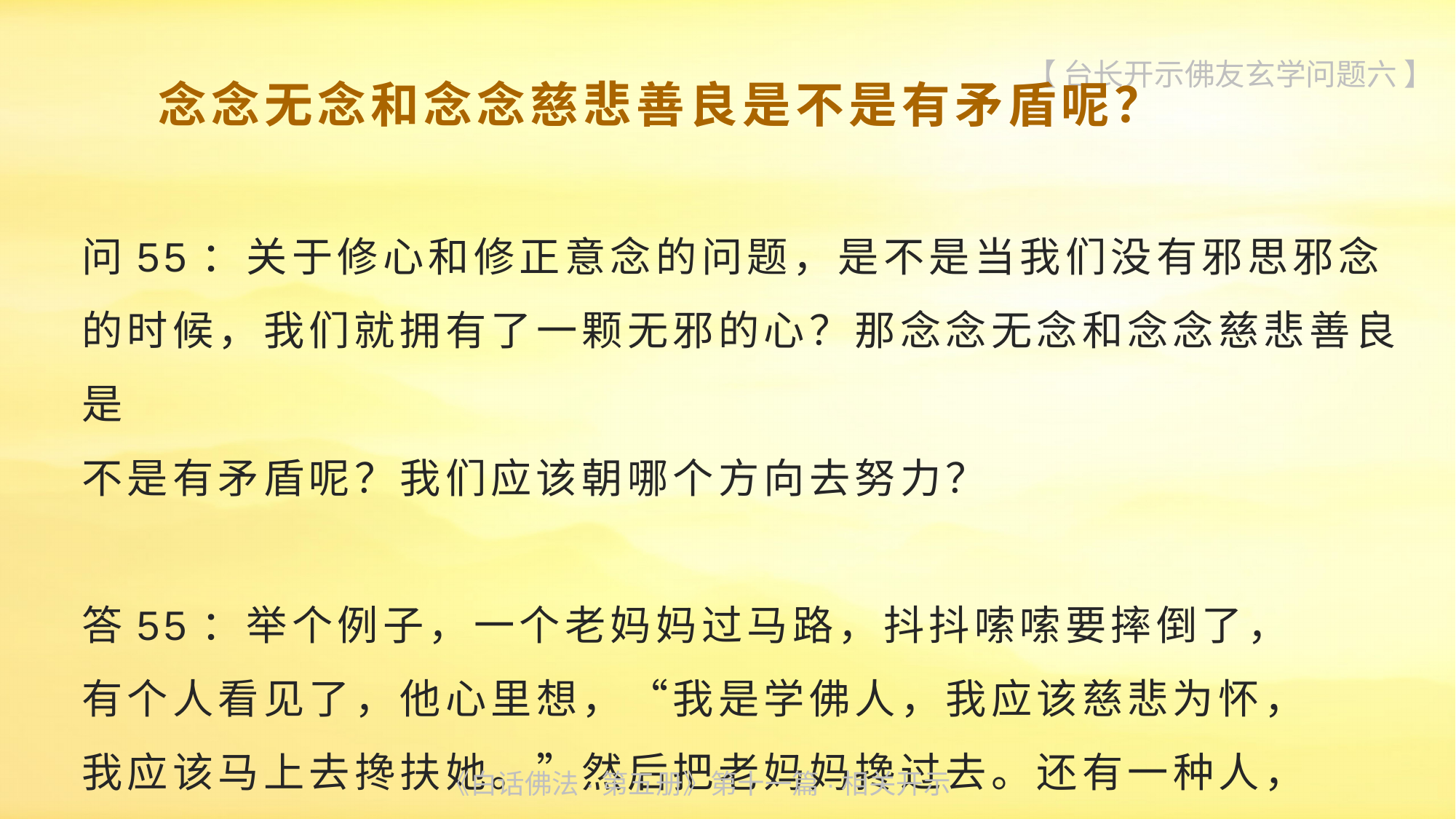

【 台长开示佛友玄学问题六 】
     念念无念和念念慈悲善良是不是有矛盾呢？

问55：关于修心和修正意念的问题，是不是当我们没有邪思邪念的时候，我们就拥有了一颗无邪的心？那念念无念和念念慈悲善良是
不是有矛盾呢？我们应该朝哪个方向去努力？

答55：举个例子，一个老妈妈过马路，抖抖嗦嗦要摔倒了，
有个人看见了，他心里想，“我是学佛人，我应该慈悲为怀，
我应该马上去搀扶她。”然后把老妈妈搀过去。还有一种人，
《白话佛法·第五册》第十一篇·相关开示